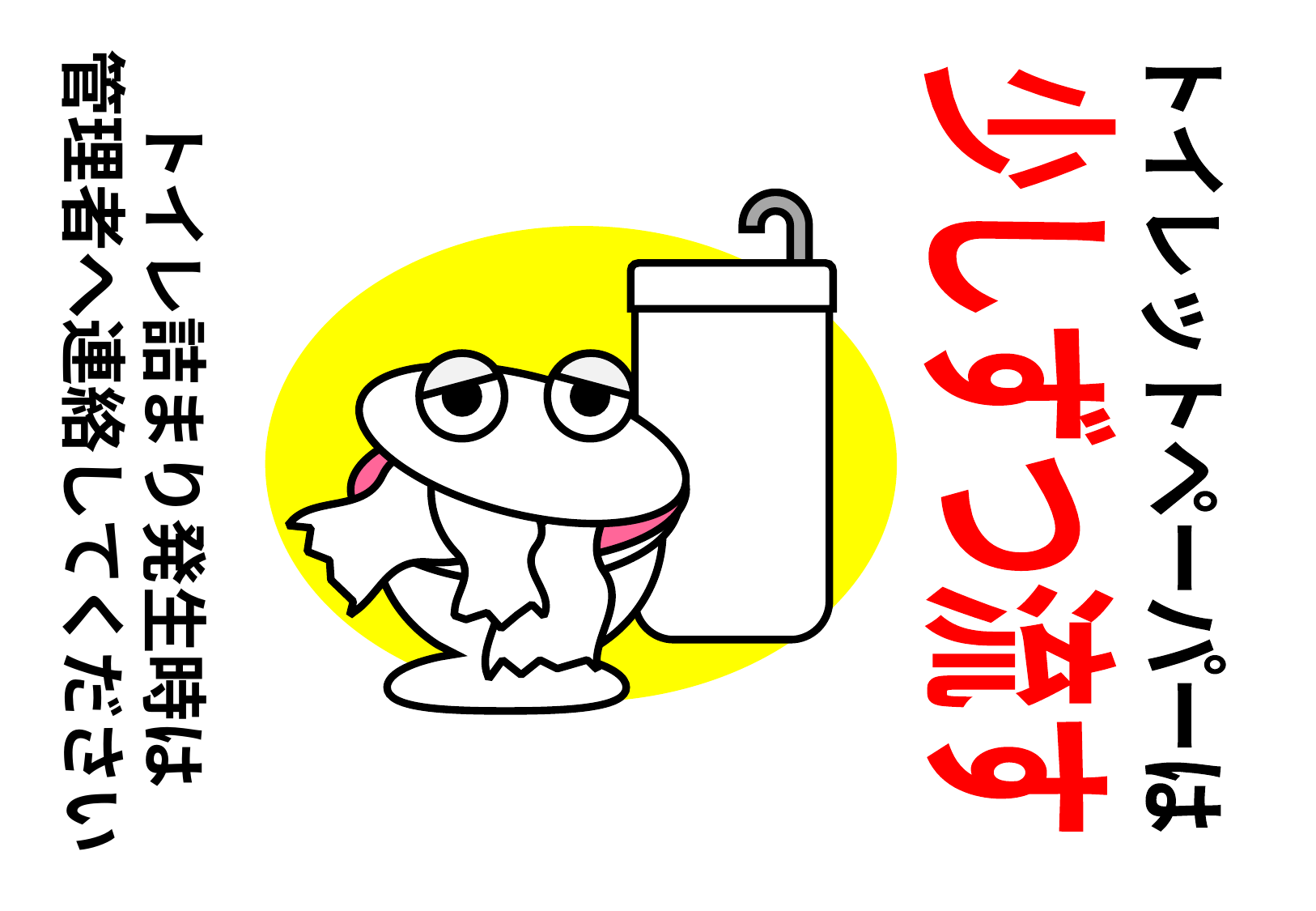

トイレ詰まり発生時は
管理者へ連絡してください

少しずつ流す
トイレットペーパーは